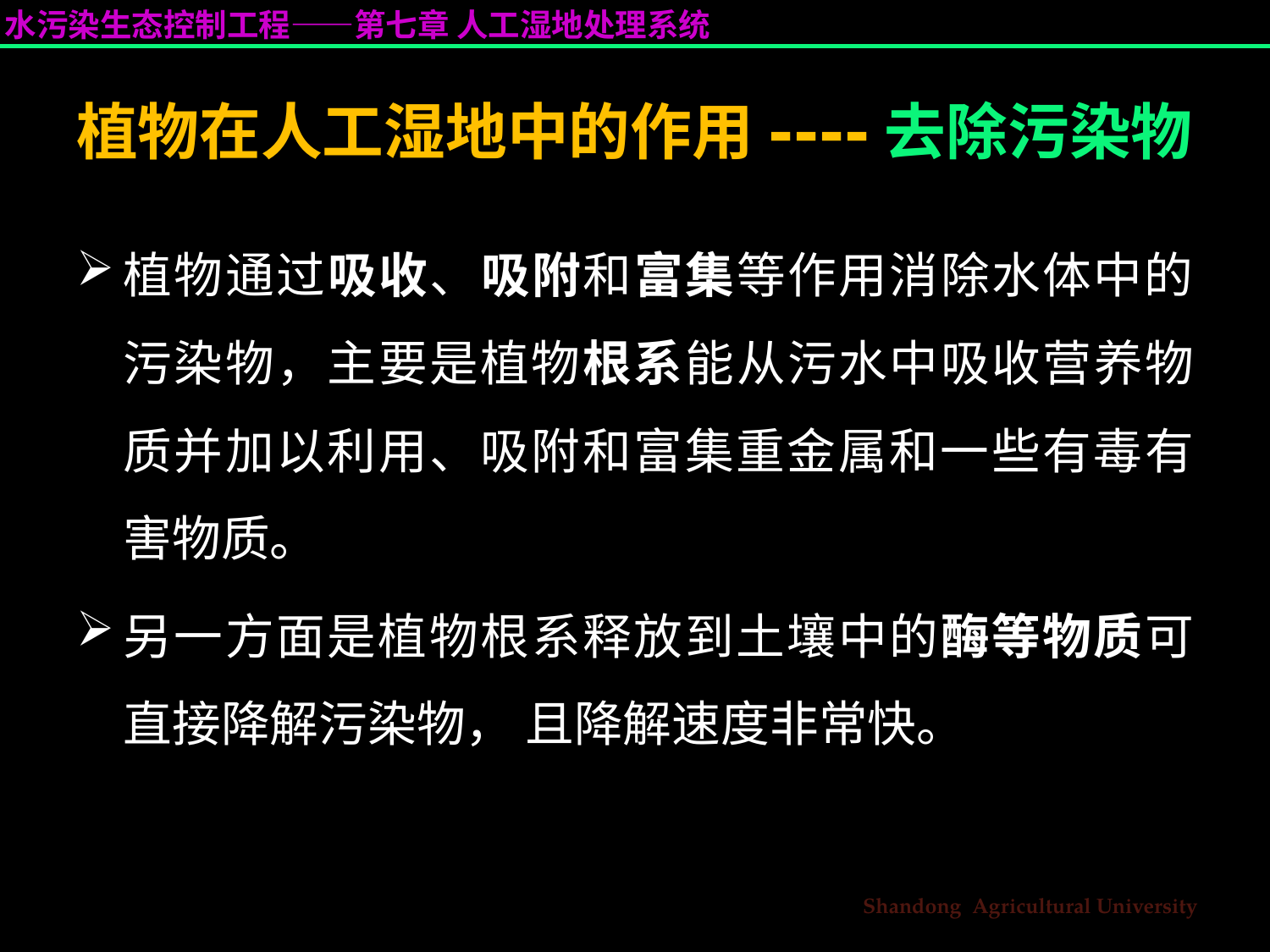

植物在人工湿地中的作用----去除污染物
植物通过吸收、吸附和富集等作用消除水体中的污染物，主要是植物根系能从污水中吸收营养物质并加以利用、吸附和富集重金属和一些有毒有害物质。
另一方面是植物根系释放到土壤中的酶等物质可直接降解污染物， 且降解速度非常快。